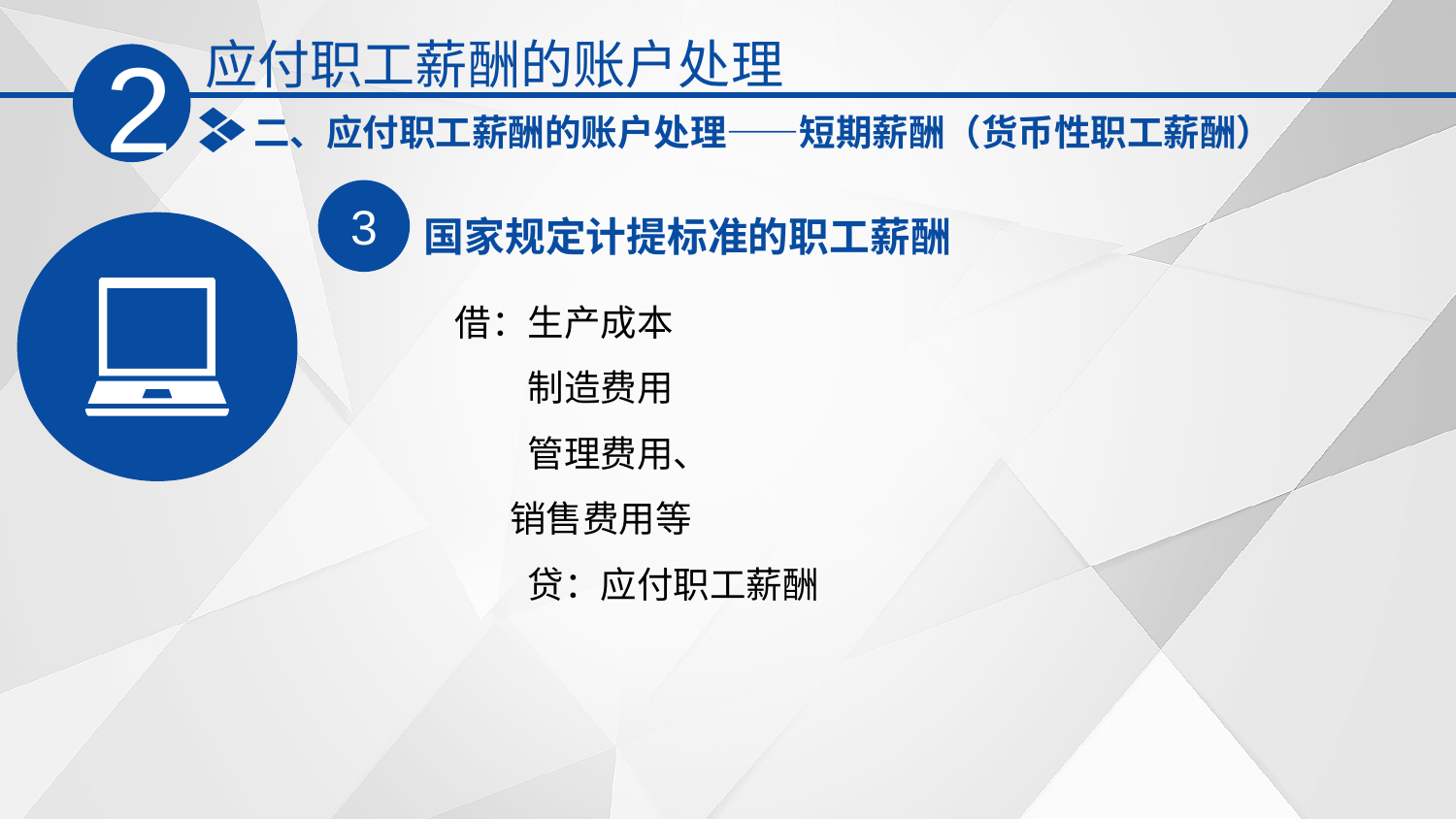

应付职工薪酬的账户处理
2

二、应付职工薪酬的账户处理——短期薪酬（货币性职工薪酬）

3
国家规定计提标准的职工薪酬

　借：生产成本
　　　制造费用
　　　管理费用、
          销售费用等
　　　贷：应付职工薪酬